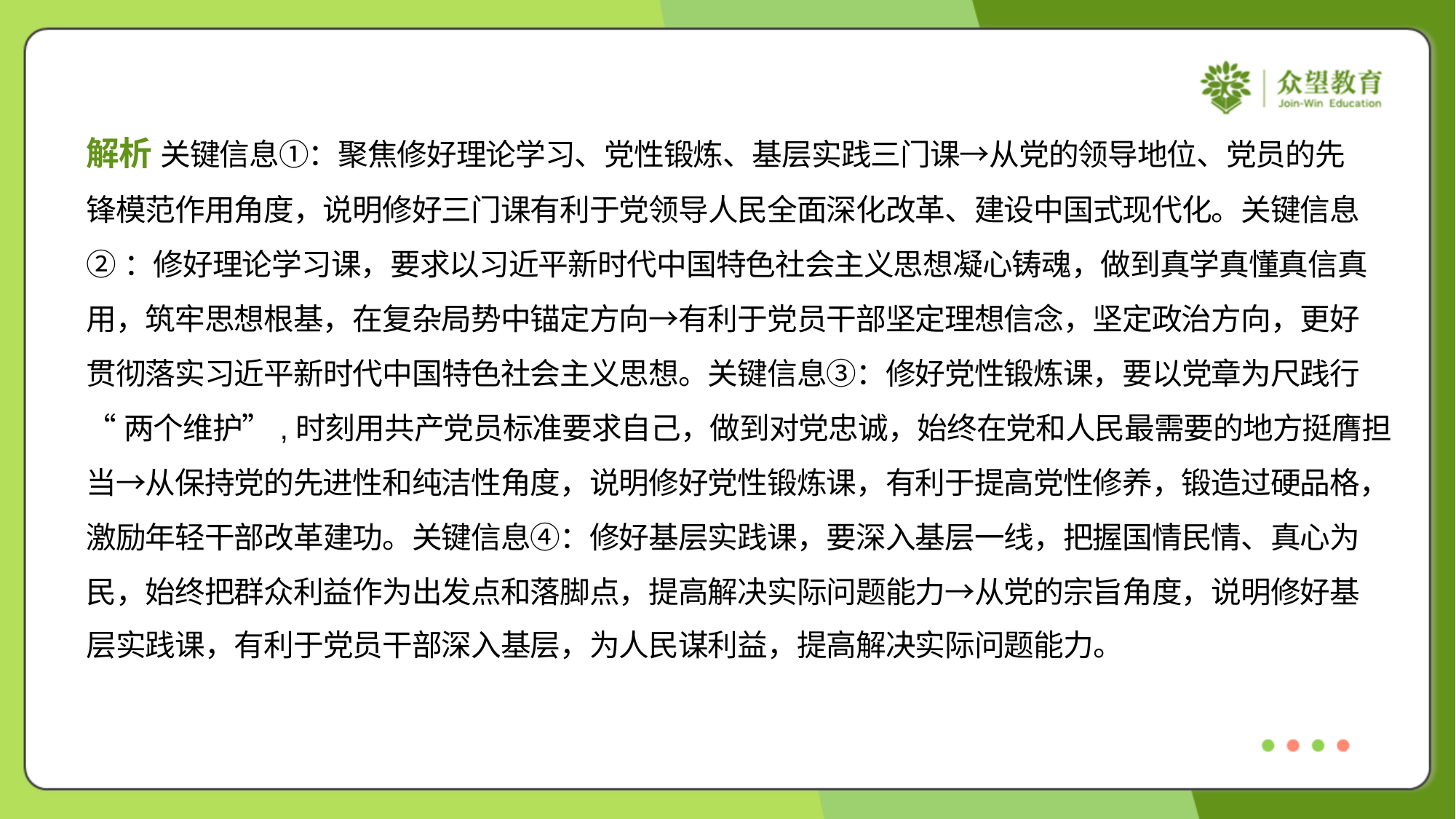

解析 关键信息①：聚焦修好理论学习、党性锻炼、基层实践三门课→从党的领导地位、党员的先
锋模范作用角度，说明修好三门课有利于党领导人民全面深化改革、建设中国式现代化。关键信息
②：修好理论学习课，要求以习近平新时代中国特色社会主义思想凝心铸魂，做到真学真懂真信真
用，筑牢思想根基，在复杂局势中锚定方向→有利于党员干部坚定理想信念，坚定政治方向，更好
贯彻落实习近平新时代中国特色社会主义思想。关键信息③：修好党性锻炼课，要以党章为尺践行
“两个维护”,时刻用共产党员标准要求自己，做到对党忠诚，始终在党和人民最需要的地方挺膺担
当→从保持党的先进性和纯洁性角度，说明修好党性锻炼课，有利于提高党性修养，锻造过硬品格，
激励年轻干部改革建功。关键信息④：修好基层实践课，要深入基层一线，把握国情民情、真心为
民，始终把群众利益作为出发点和落脚点，提高解决实际问题能力→从党的宗旨角度，说明修好基
层实践课，有利于党员干部深入基层，为人民谋利益，提高解决实际问题能力。